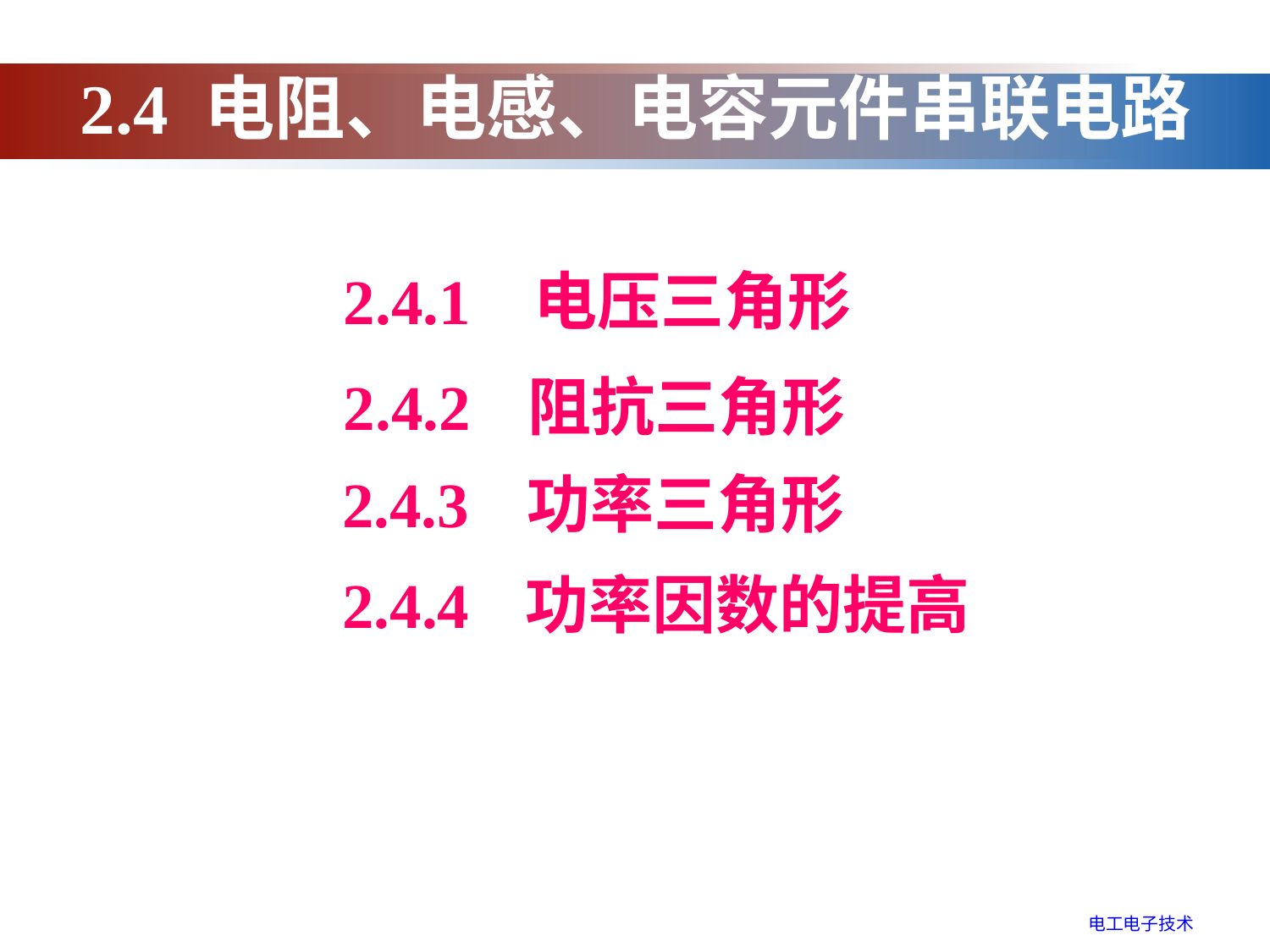

2.4 电阻、电感、电容元件串联电路
2.4.1   电压三角形
2.4.2   阻抗三角形
2.4.3   功率三角形
2.4.4   功率因数的提高
电工电子技术